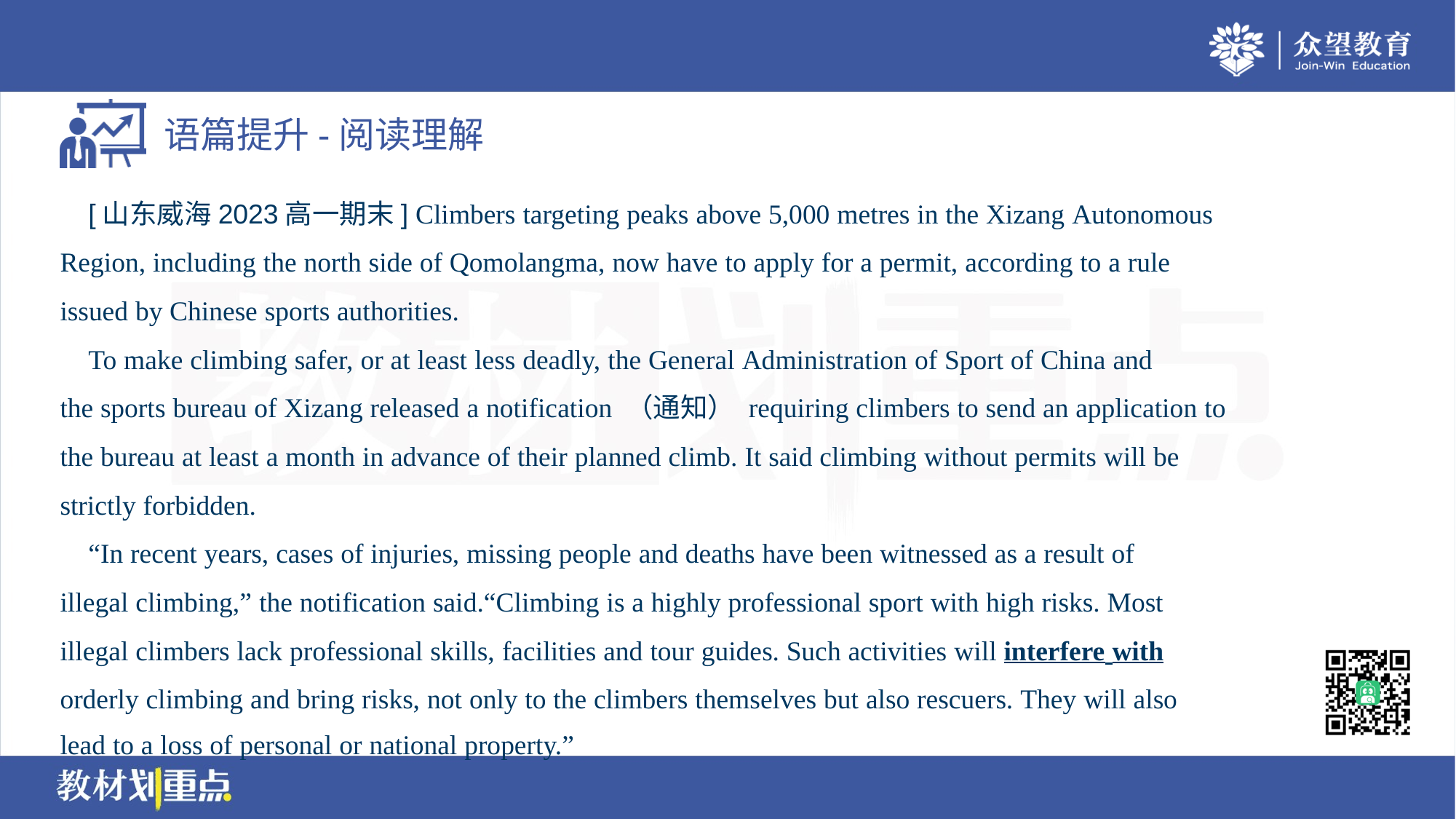

[山东威海2023高一期末] Climbers targeting peaks above 5,000 metres in the Xizang Autonomous
Region, including the north side of Qomolangma, now have to apply for a permit, according to a rule
issued by Chinese sports authorities.
    To make climbing safer, or at least less deadly, the General Administration of Sport of China and
the sports bureau of Xizang released a notification （通知） requiring climbers to send an application to
the bureau at least a month in advance of their planned climb. It said climbing without permits will be
strictly forbidden.
    “In recent years, cases of injuries, missing people and deaths have been witnessed as a result of
illegal climbing,” the notification said.“Climbing is a highly professional sport with high risks. Most
illegal climbers lack professional skills, facilities and tour guides. Such activities will interfere with
orderly climbing and bring risks, not only to the climbers themselves but also rescuers. They will also
lead to a loss of personal or national property.”